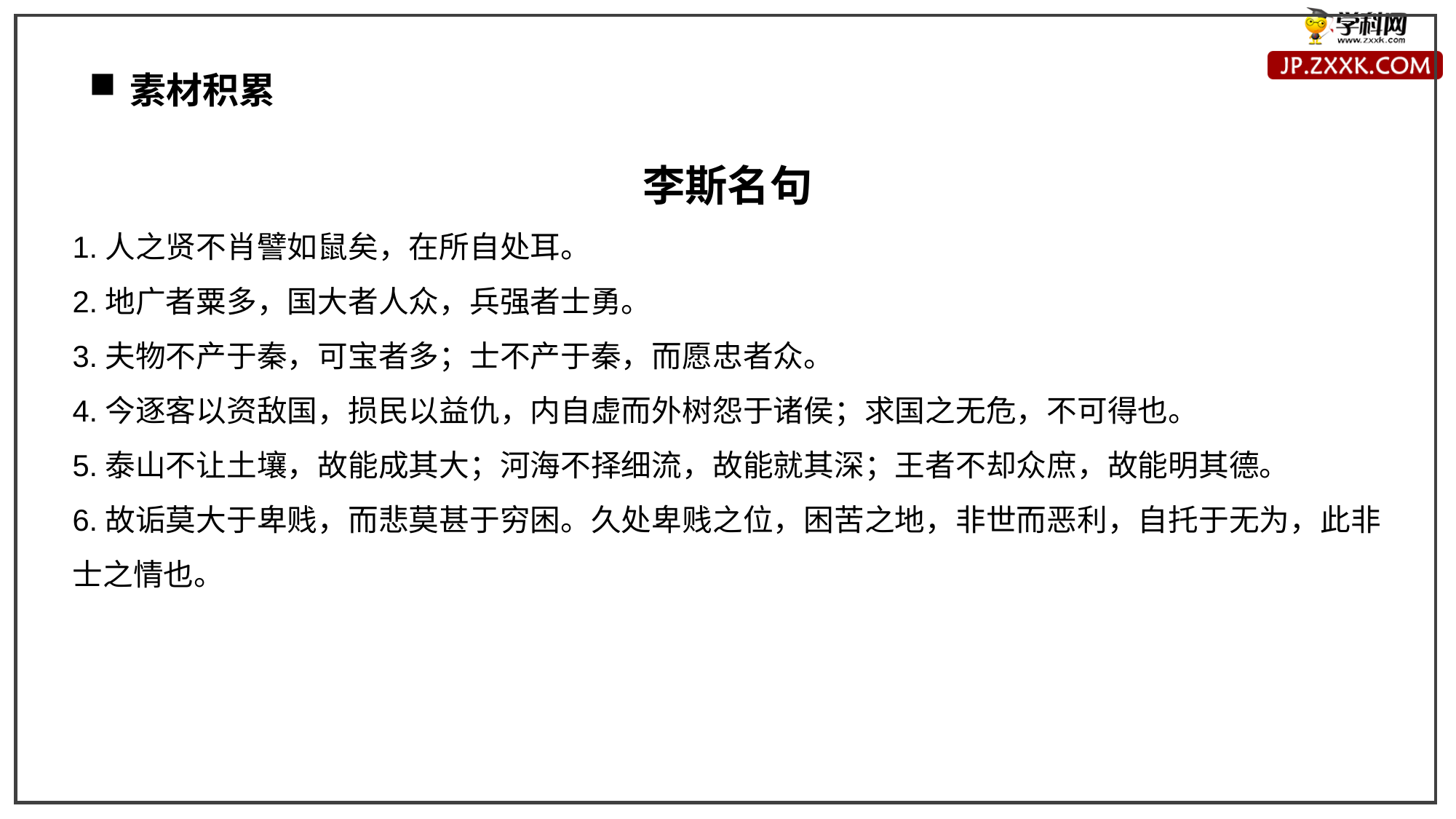

素材积累
李斯名句
1.人之贤不肖譬如鼠矣，在所自处耳。
2.地广者粟多，国大者人众，兵强者士勇。
3.夫物不产于秦，可宝者多；士不产于秦，而愿忠者众。
4.今逐客以资敌国，损民以益仇，内自虚而外树怨于诸侯；求国之无危，不可得也。
5.泰山不让土壤，故能成其大；河海不择细流，故能就其深；王者不却众庶，故能明其德。
6.故诟莫大于卑贱，而悲莫甚于穷困。久处卑贱之位，困苦之地，非世而恶利，自托于无为，此非士之情也。